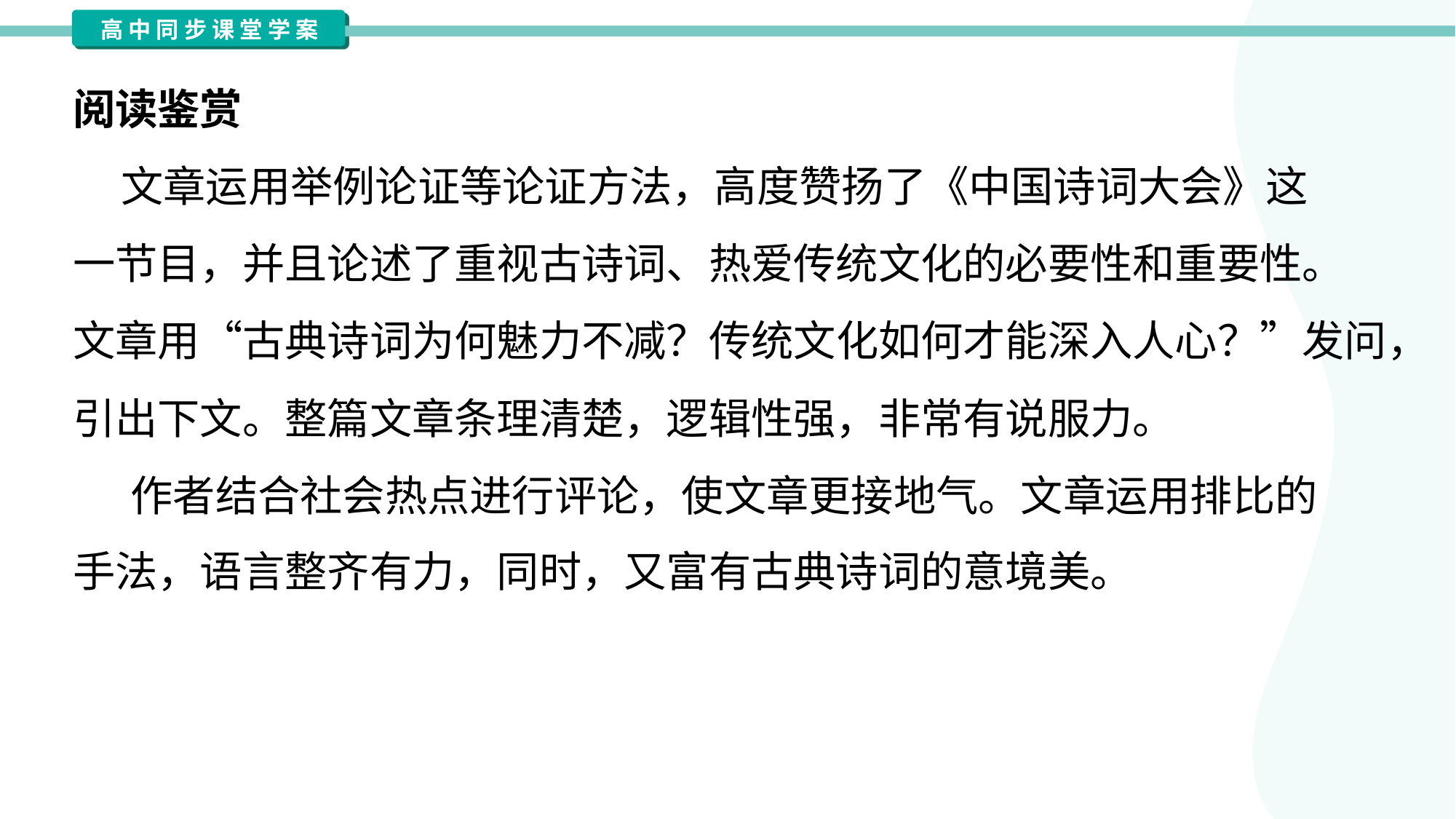

阅读鉴赏
    文章运用举例论证等论证方法，高度赞扬了《中国诗词大会》这
一节目，并且论述了重视古诗词、热爱传统文化的必要性和重要性。
文章用“古典诗词为何魅力不减？传统文化如何才能深入人心？”发问，
引出下文。整篇文章条理清楚，逻辑性强，非常有说服力。
     作者结合社会热点进行评论，使文章更接地气。文章运用排比的
手法，语言整齐有力，同时，又富有古典诗词的意境美。